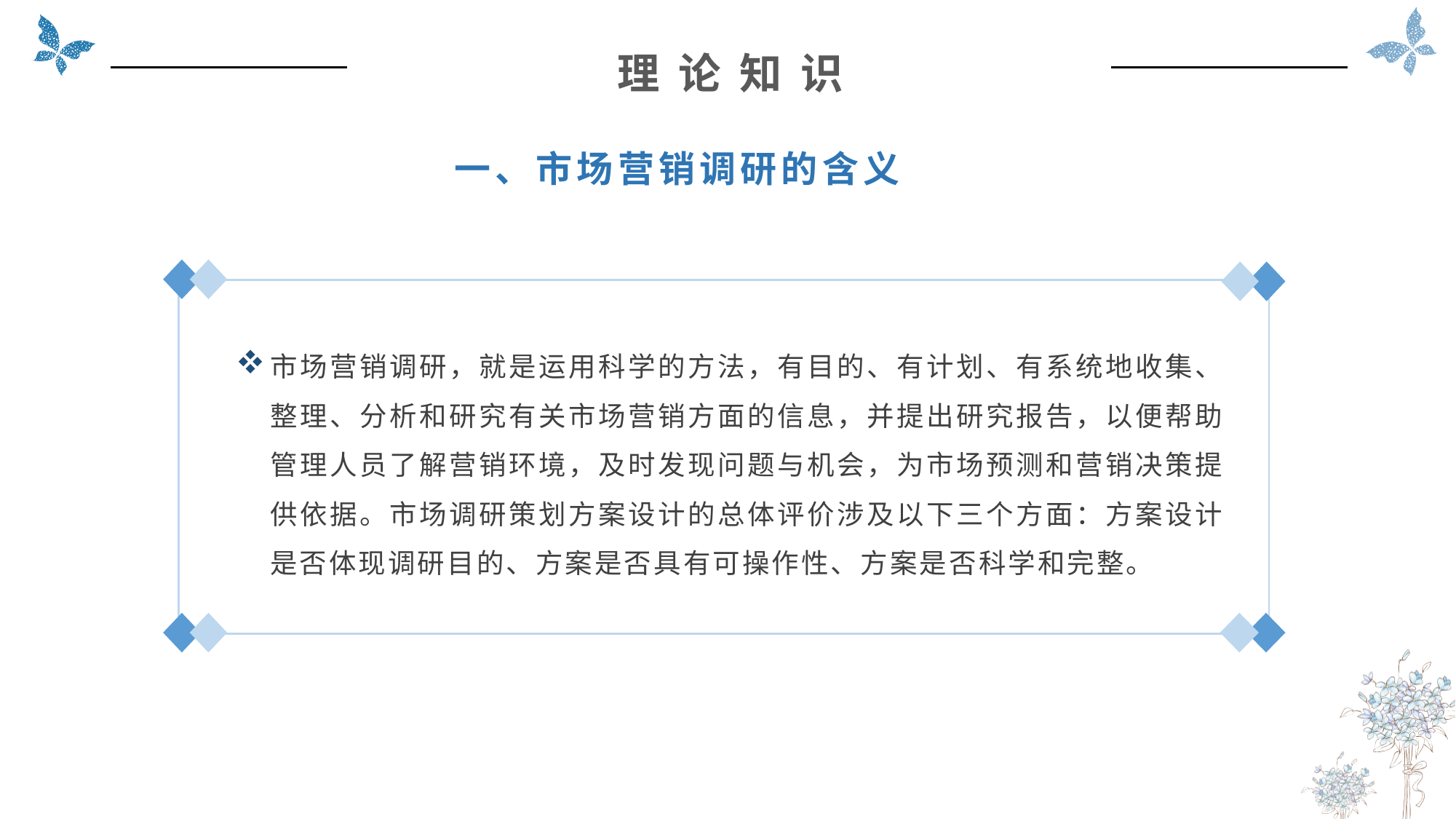

理 论 知 识
一、市场营销调研的含义

市场营销调研，就是运用科学的方法，有目的、有计划、有系统地收集、整理、分析和研究有关市场营销方面的信息，并提出研究报告，以便帮助管理人员了解营销环境，及时发现问题与机会，为市场预测和营销决策提供依据。市场调研策划方案设计的总体评价涉及以下三个方面：方案设计是否体现调研目的、方案是否具有可操作性、方案是否科学和完整。